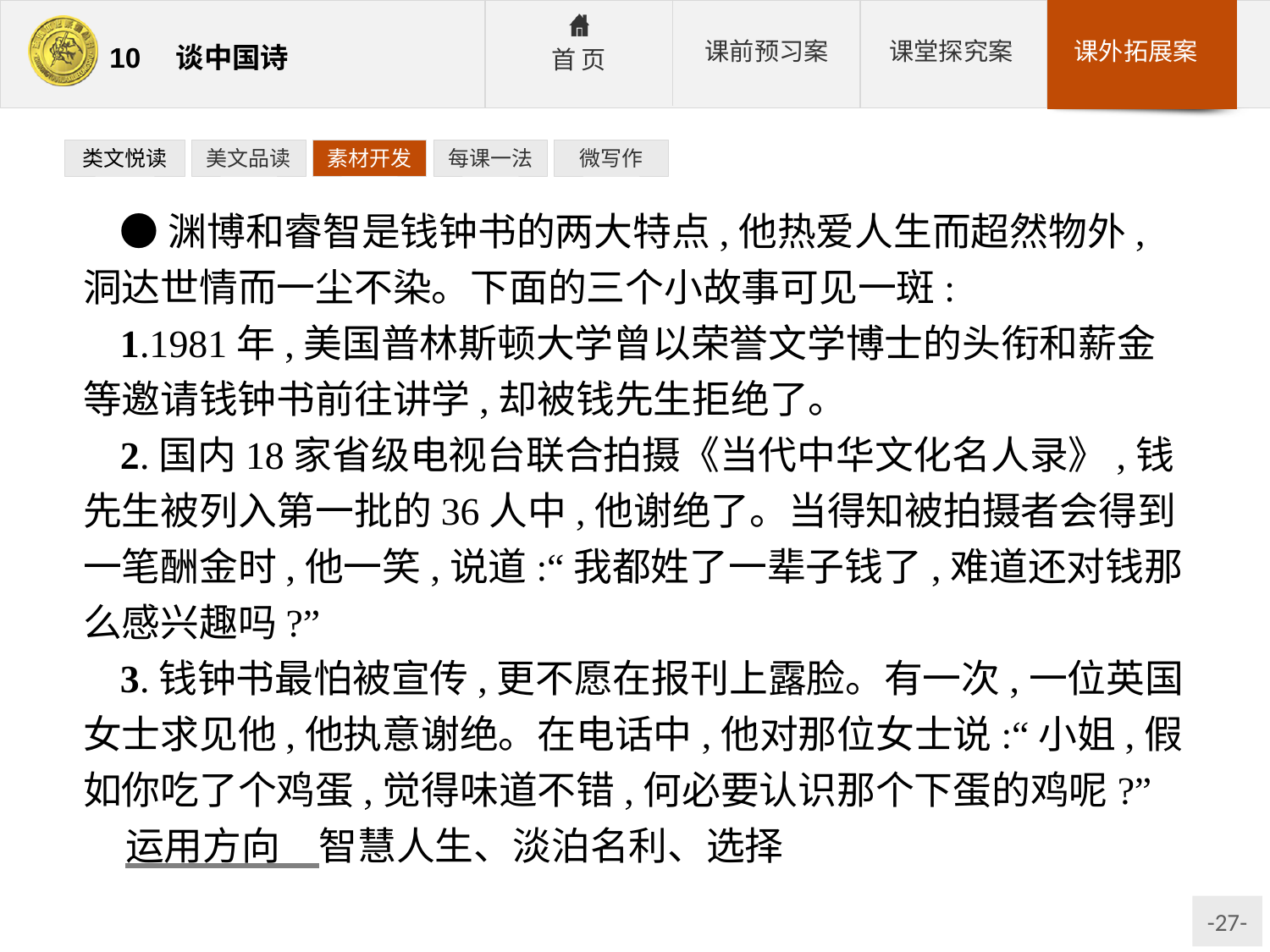

类文悦读
美文品读
素材开发
每课一法
微写作
●渊博和睿智是钱钟书的两大特点,他热爱人生而超然物外,洞达世情而一尘不染。下面的三个小故事可见一斑:
1.1981年,美国普林斯顿大学曾以荣誉文学博士的头衔和薪金等邀请钱钟书前往讲学,却被钱先生拒绝了。
2.国内18家省级电视台联合拍摄《当代中华文化名人录》,钱先生被列入第一批的36人中,他谢绝了。当得知被拍摄者会得到一笔酬金时,他一笑,说道:“我都姓了一辈子钱了,难道还对钱那么感兴趣吗?”
3.钱钟书最怕被宣传,更不愿在报刊上露脸。有一次,一位英国女士求见他,他执意谢绝。在电话中,他对那位女士说:“小姐,假如你吃了个鸡蛋,觉得味道不错,何必要认识那个下蛋的鸡呢?”
运用方向　智慧人生、淡泊名利、选择